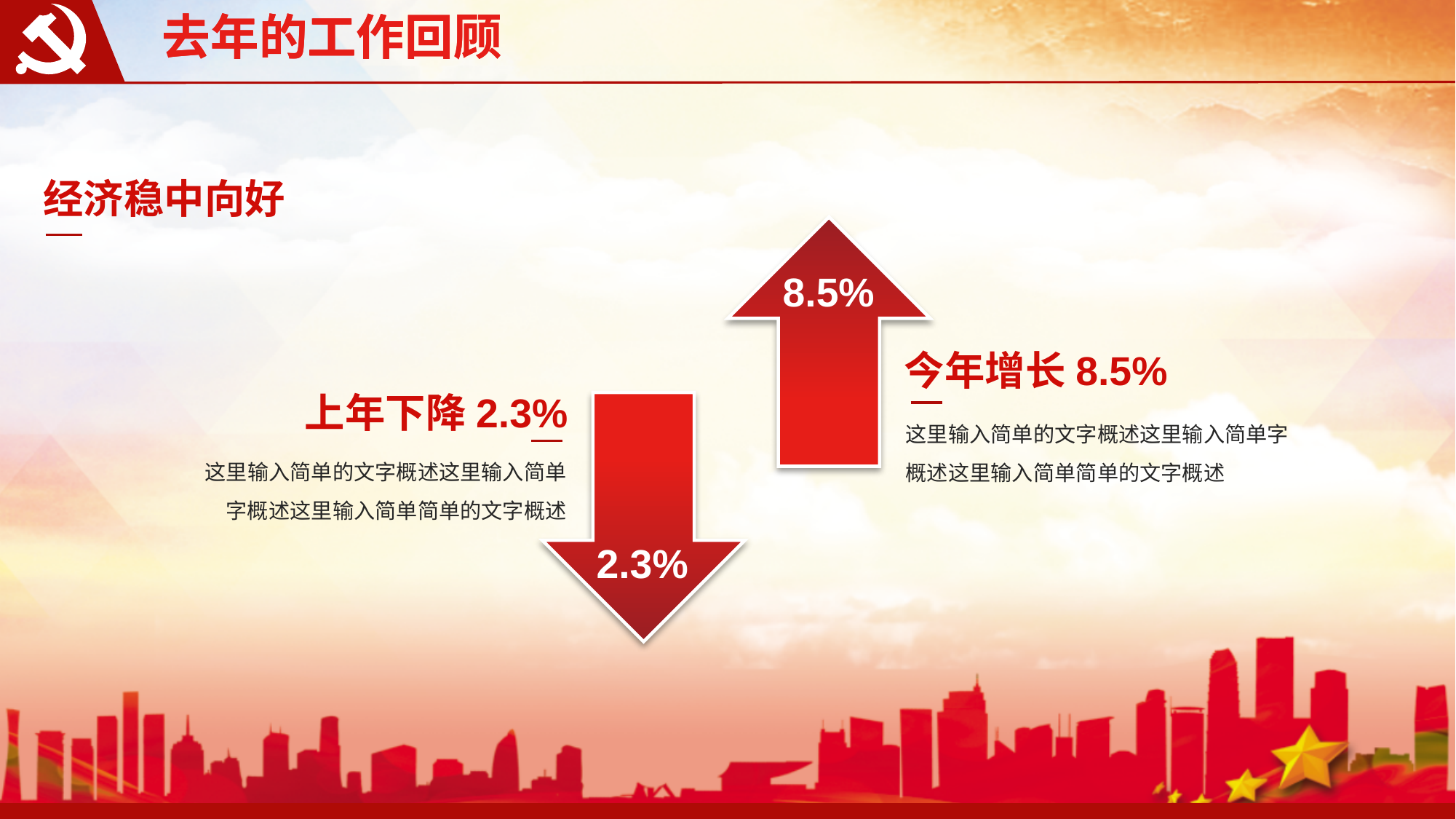

去年的工作回顾
去年的工作回顾
 经济稳中向好

8.5%
今年增长8.5%
这里输入简单的文字概述这里输入简单字概述这里输入简单简单的文字概述
上年下降2.3%
这里输入简单的文字概述这里输入简单字概述这里输入简单简单的文字概述

2.3%